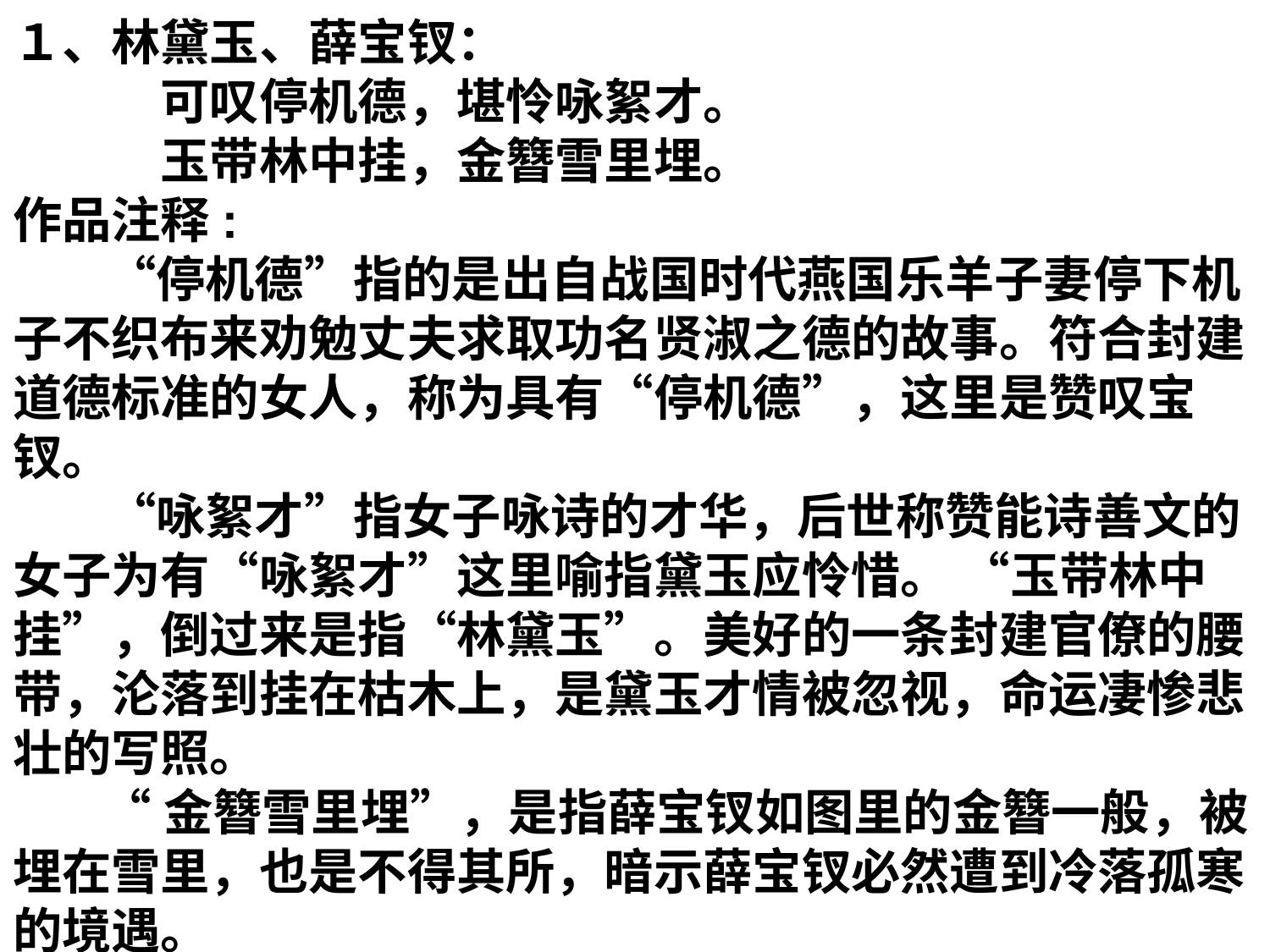

１、林黛玉、薛宝钗：
　　　可叹停机德，堪怜咏絮才。
　　　玉带林中挂，金簪雪里埋。
作品注释:
　    “停机德”指的是出自战国时代燕国乐羊子妻停下机子不织布来劝勉丈夫求取功名贤淑之德的故事。符合封建道德标准的女人，称为具有“停机德”，这里是赞叹宝钗。
　    “咏絮才”指女子咏诗的才华，后世称赞能诗善文的女子为有“咏絮才”这里喻指黛玉应怜惜。 “玉带林中挂”，倒过来是指“林黛玉”。美好的一条封建官僚的腰带，沦落到挂在枯木上，是黛玉才情被忽视，命运凄惨悲壮的写照。
        “金簪雪里埋”，是指薛宝钗如图里的金簪一般，被埋在雪里，也是不得其所，暗示薛宝钗必然遭到冷落孤寒的境遇。